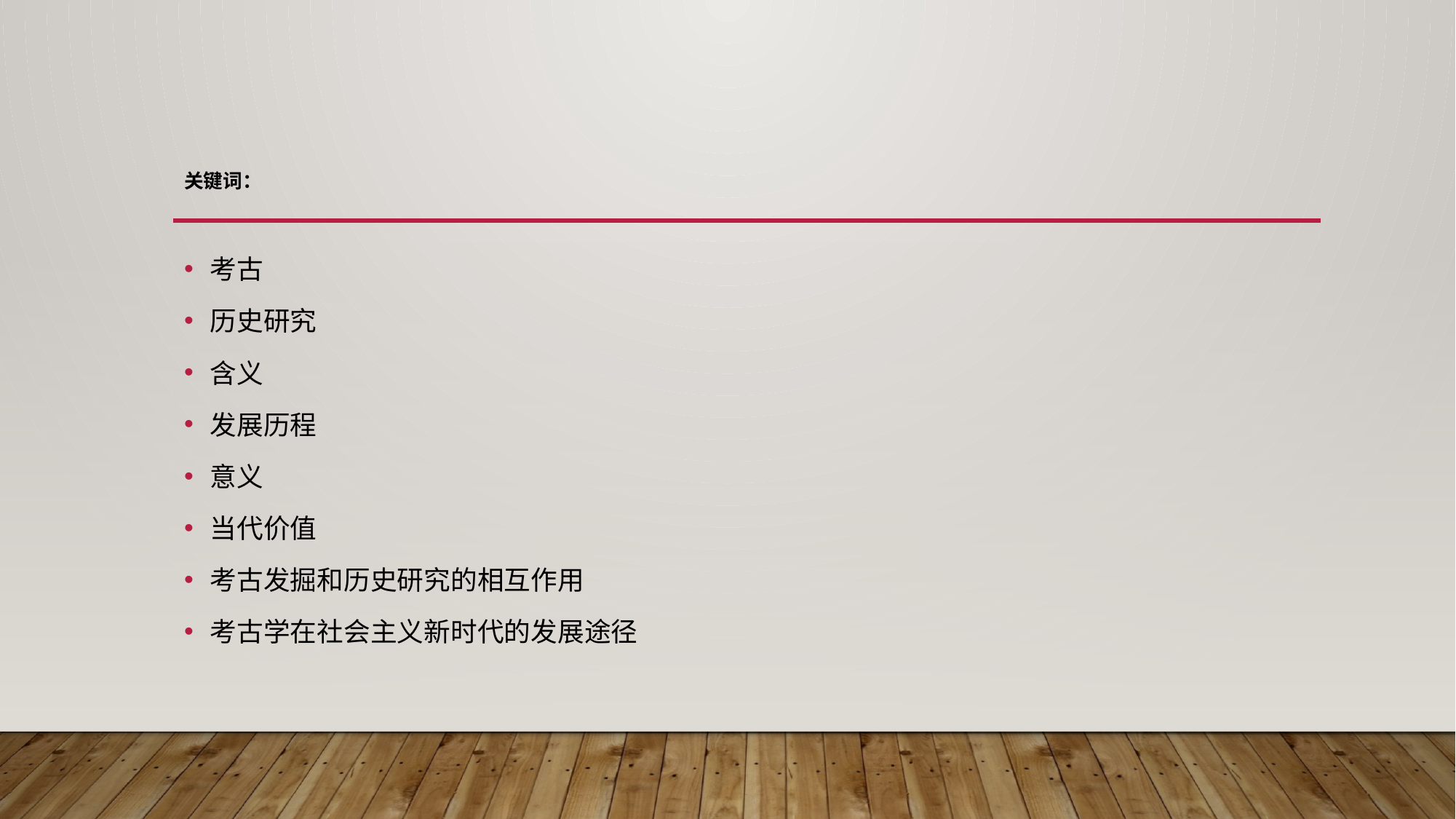

# 关键词：
考古
历史研究
含义
发展历程
意义
当代价值
考古发掘和历史研究的相互作用
考古学在社会主义新时代的发展途径